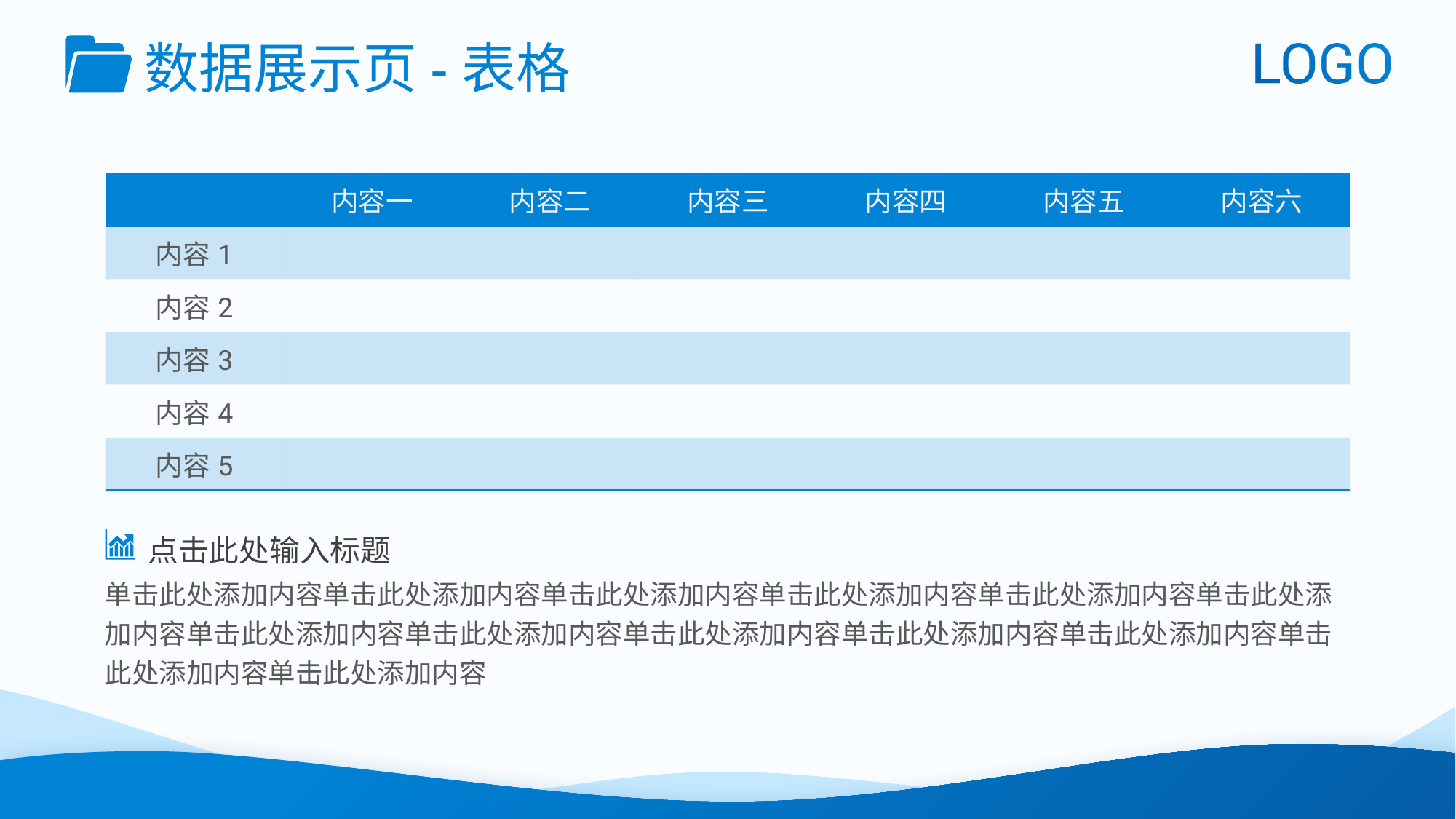

数据展示页-表格

|  | 内容一 | 内容二 | 内容三 | 内容四 | 内容五 | 内容六 |
| --- | --- | --- | --- | --- | --- | --- |
| 内容1 |  |  |  |  |  |  |
| 内容2 |  |  |  |  |  |  |
| 内容3 |  |  |  |  |  |  |
| 内容4 |  |  |  |  |  |  |
| 内容5 |  |  |  |  |  |  |
点击此处输入标题

单击此处添加内容单击此处添加内容单击此处添加内容单击此处添加内容单击此处添加内容单击此处添加内容单击此处添加内容单击此处添加内容单击此处添加内容单击此处添加内容单击此处添加内容单击此处添加内容单击此处添加内容